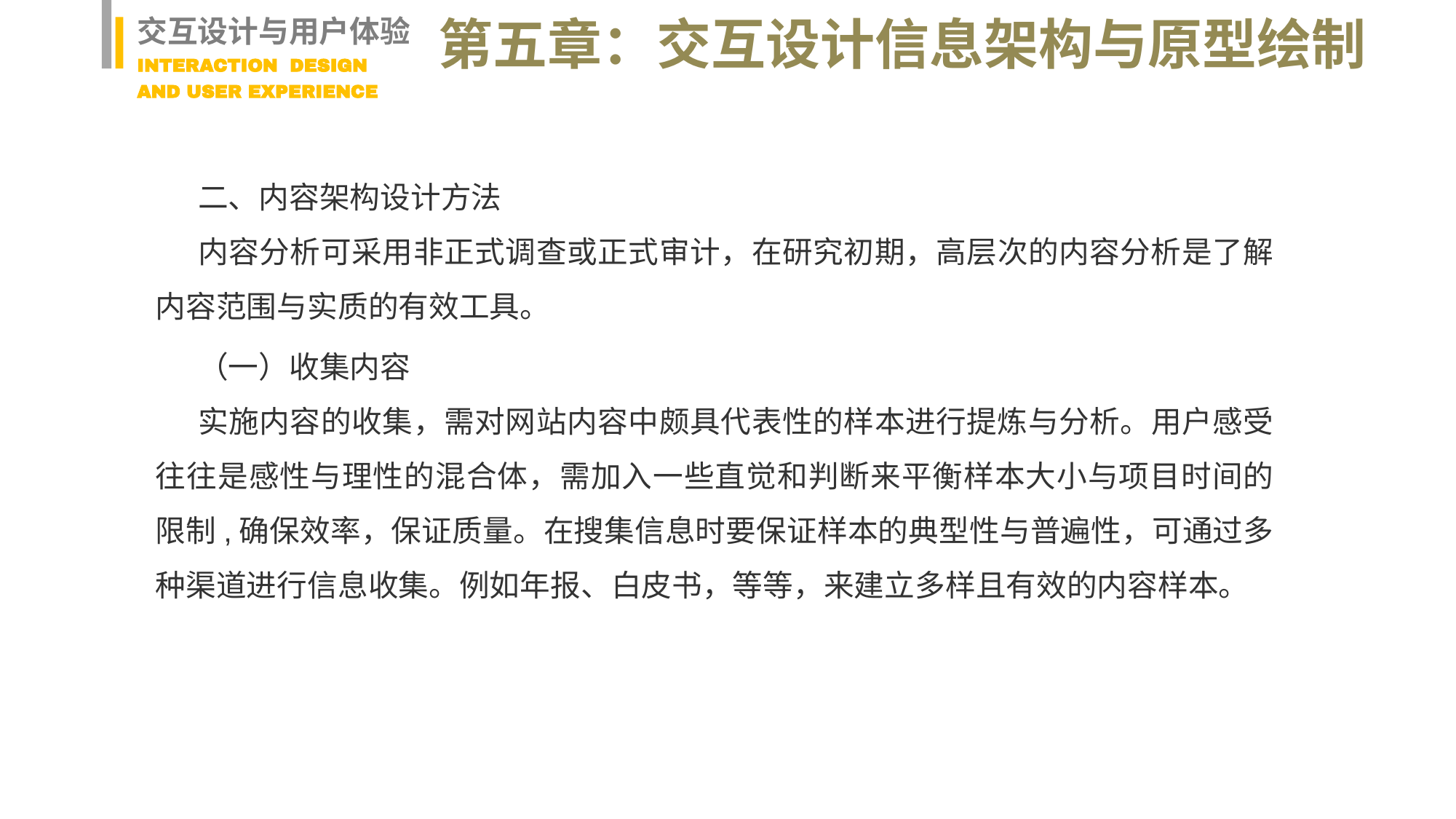

交互设计与用户体验
INTERACTION  DESIGN
AND USER EXPERIENCE
第五章：交互设计信息架构与原型绘制

二、内容架构设计方法
内容分析可采用非正式调查或正式审计，在研究初期，高层次的内容分析是了解内容范围与实质的有效工具。
（一）收集内容
实施内容的收集，需对网站内容中颇具代表性的样本进行提炼与分析。用户感受往往是感性与理性的混合体，需加入一些直觉和判断来平衡样本大小与项目时间的限制,确保效率，保证质量。在搜集信息时要保证样本的典型性与普遍性，可通过多种渠道进行信息收集。例如年报、白皮书，等等，来建立多样且有效的内容样本。